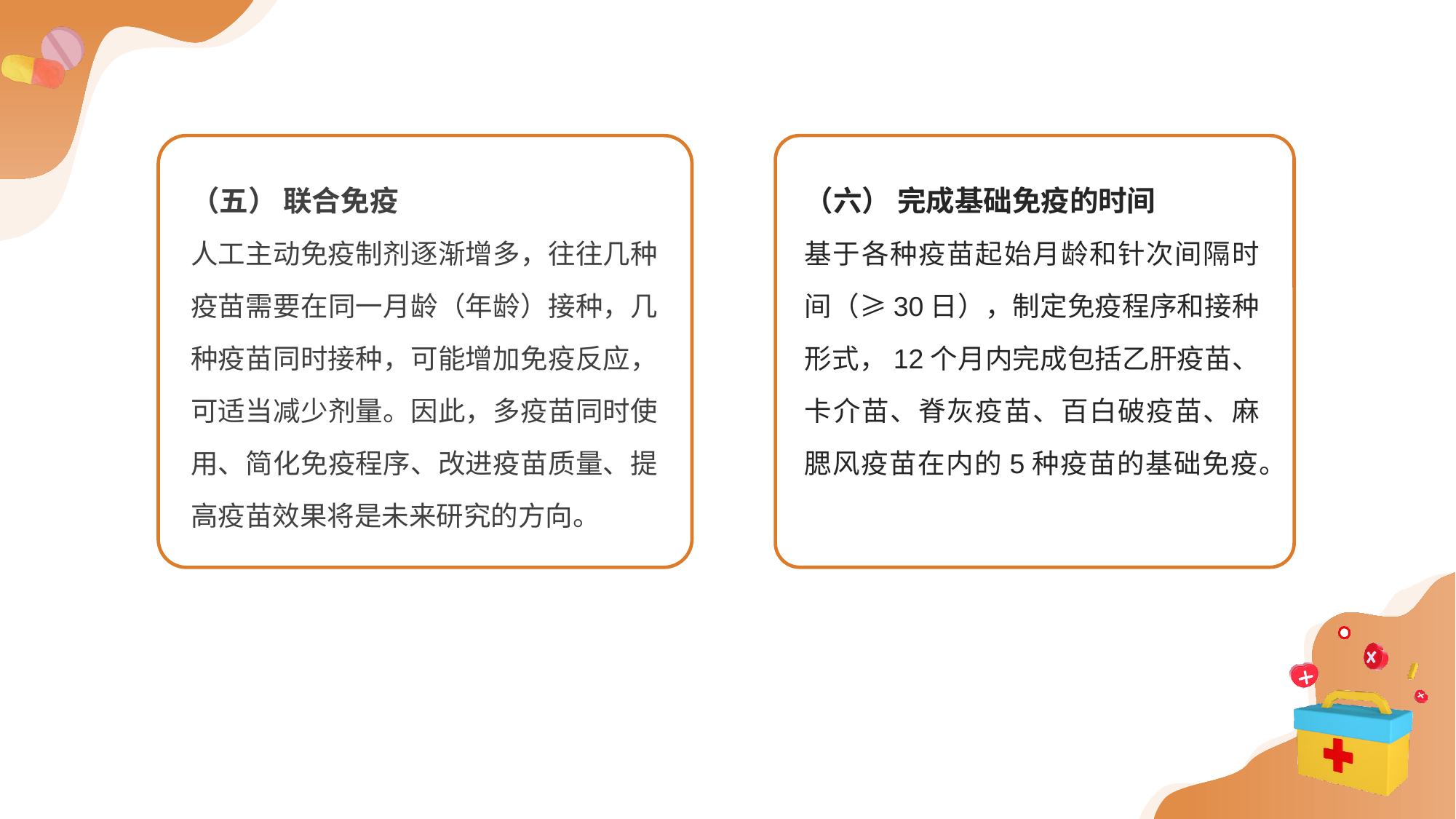

（五） 联合免疫
人工主动免疫制剂逐渐增多，往往几种疫苗需要在同一月龄（年龄）接种，几种疫苗同时接种，可能增加免疫反应，可适当减少剂量。因此，多疫苗同时使用、简化免疫程序、改进疫苗质量、提高疫苗效果将是未来研究的方向。
（六） 完成基础免疫的时间
基于各种疫苗起始月龄和针次间隔时间（≥30日），制定免疫程序和接种形式，12个月内完成包括乙肝疫苗、卡介苗、脊灰疫苗、百白破疫苗、麻腮风疫苗在内的5种疫苗的基础免疫。